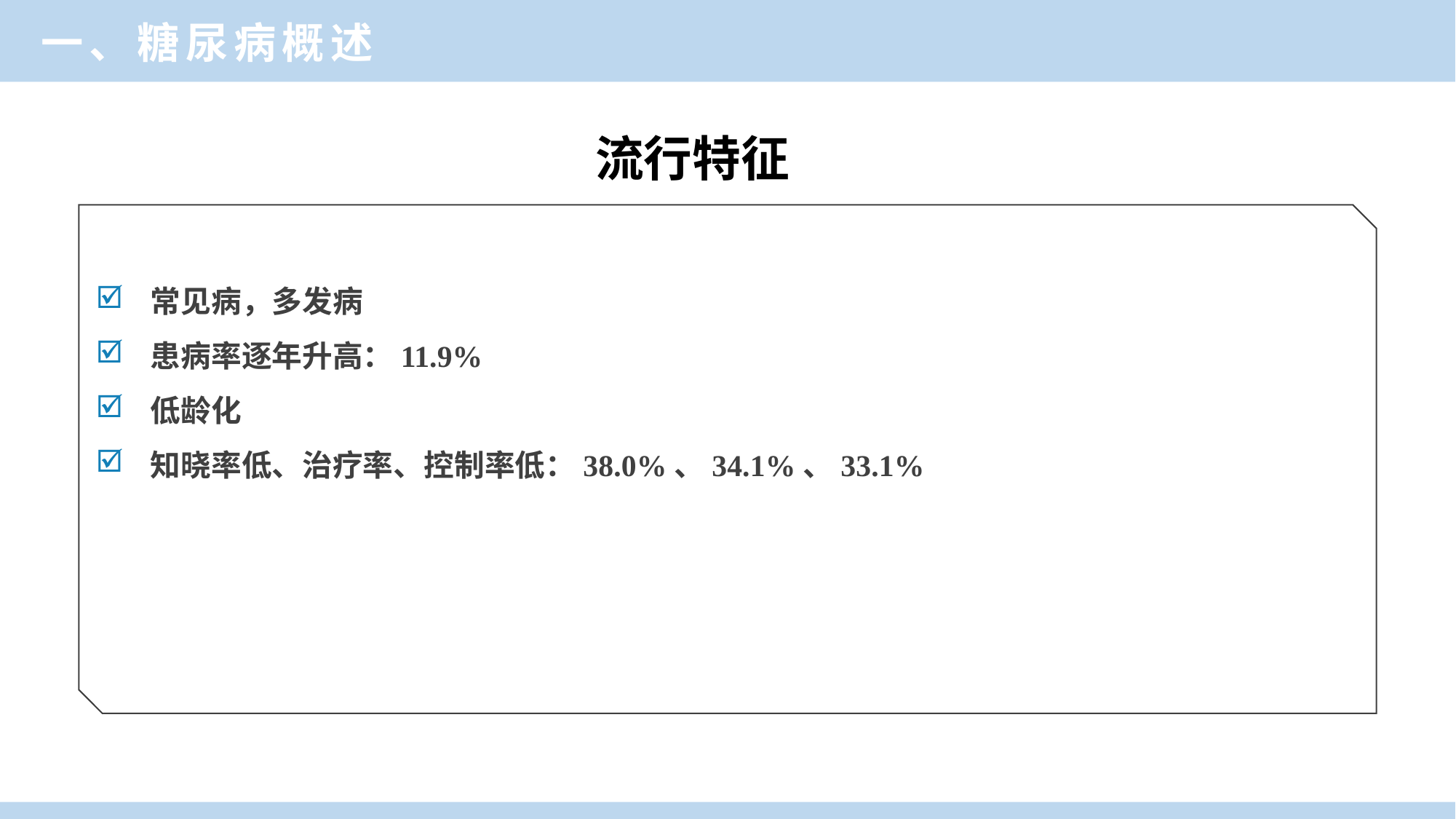

一、糖尿病概述
流行特征

常见病，多发病
患病率逐年升高：11.9%
低龄化
知晓率低、治疗率、控制率低：38.0%、34.1%、33.1%